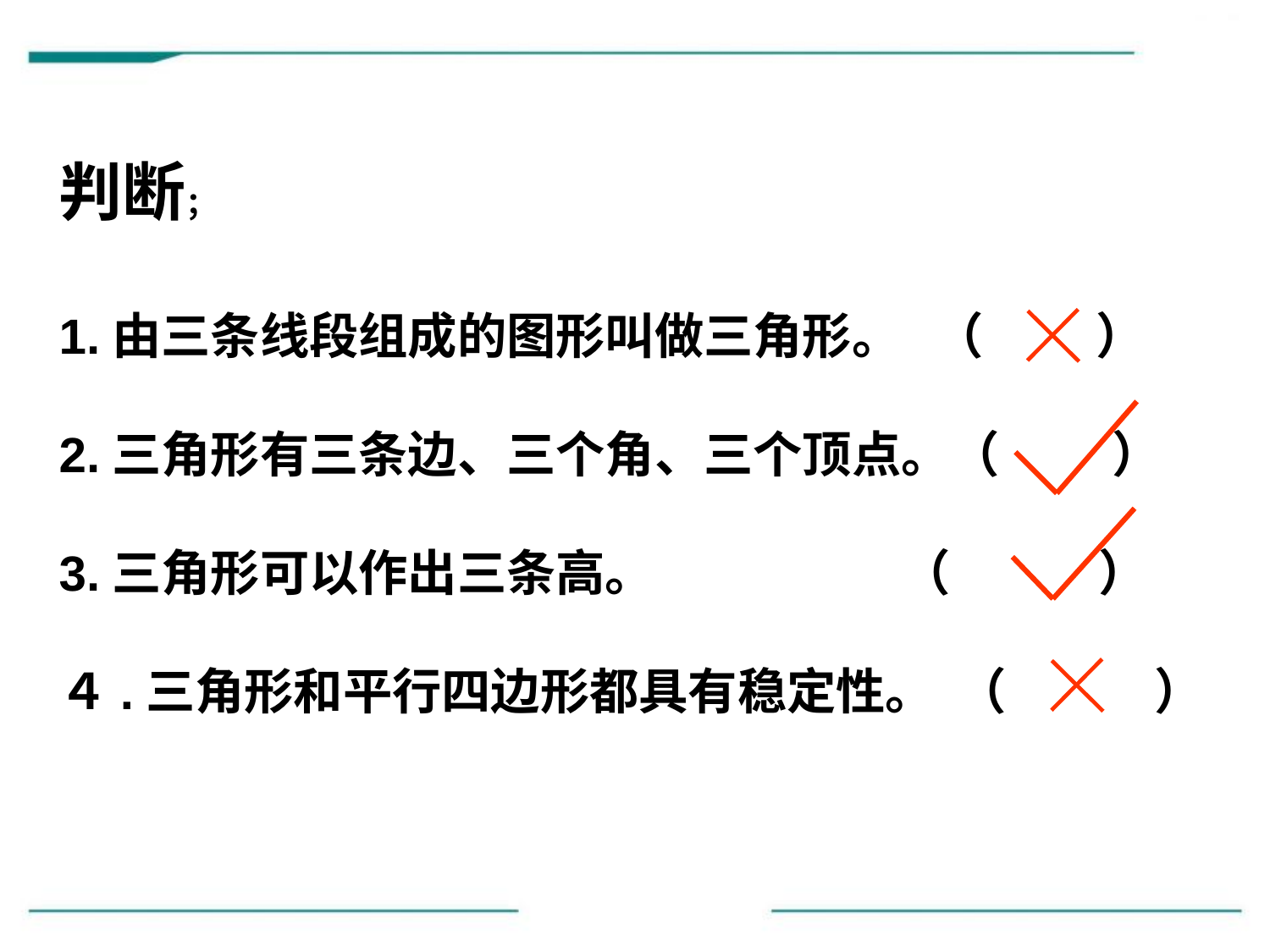

判断；

1.由三条线段组成的图形叫做三角形。   （          ）

2.三角形有三条边、三个角、三个顶点。（          ）

3.三角形可以作出三条高。                      （　　　）

４.三角形和平行四边形都具有稳定性。  （　　　）